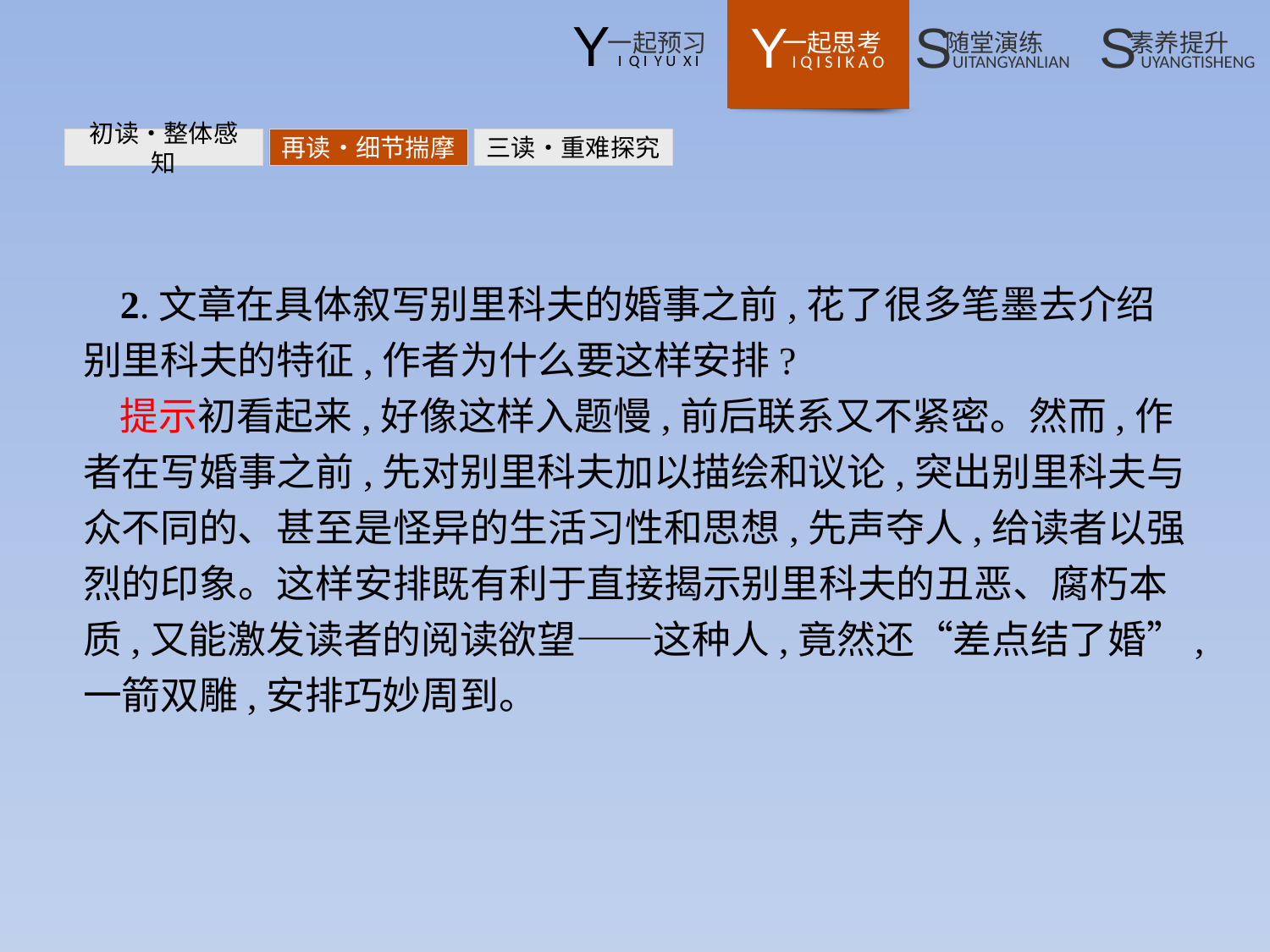

初读•整体感知
再读•细节揣摩
三读•重难探究
2.文章在具体叙写别里科夫的婚事之前,花了很多笔墨去介绍别里科夫的特征,作者为什么要这样安排?
提示初看起来,好像这样入题慢,前后联系又不紧密。然而,作者在写婚事之前,先对别里科夫加以描绘和议论,突出别里科夫与众不同的、甚至是怪异的生活习性和思想,先声夺人,给读者以强烈的印象。这样安排既有利于直接揭示别里科夫的丑恶、腐朽本质,又能激发读者的阅读欲望——这种人,竟然还“差点结了婚”,一箭双雕,安排巧妙周到。